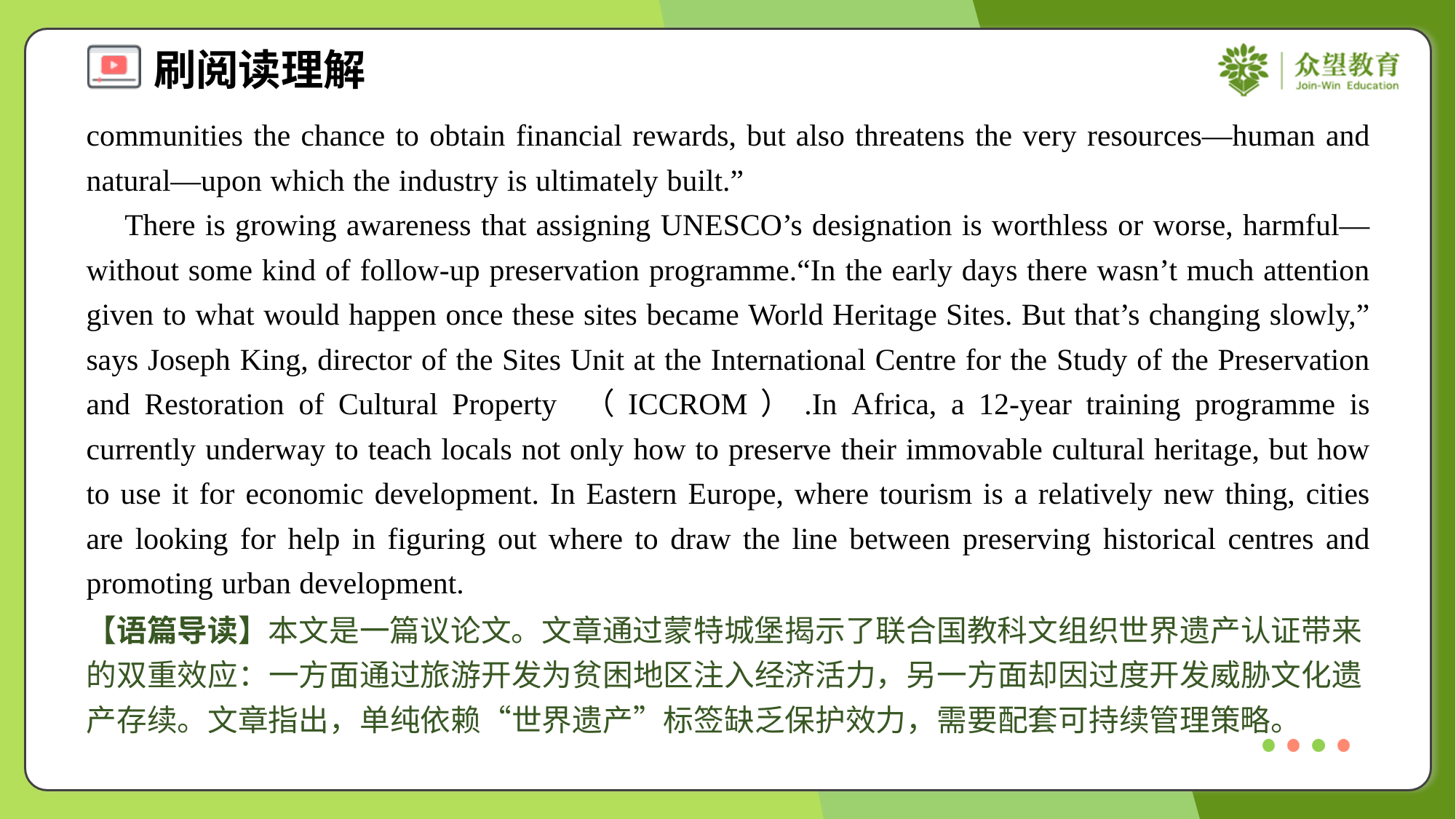

communities the chance to obtain financial rewards, but also threatens the very resources—human and natural—upon which the industry is ultimately built.”
    There is growing awareness that assigning UNESCO’s designation is worthless or worse, harmful—without some kind of follow-up preservation programme.“In the early days there wasn’t much attention given to what would happen once these sites became World Heritage Sites. But that’s changing slowly,” says Joseph King, director of the Sites Unit at the International Centre for the Study of the Preservation and Restoration of Cultural Property （ICCROM）.In Africa, a 12-year training programme is currently underway to teach locals not only how to preserve their immovable cultural heritage, but how to use it for economic development. In Eastern Europe, where tourism is a relatively new thing, cities are looking for help in figuring out where to draw the line between preserving historical centres and promoting urban development.
【语篇导读】本文是一篇议论文。文章通过蒙特城堡揭示了联合国教科文组织世界遗产认证带来的双重效应：一方面通过旅游开发为贫困地区注入经济活力，另一方面却因过度开发威胁文化遗产存续。文章指出，单纯依赖“世界遗产”标签缺乏保护效力，需要配套可持续管理策略。